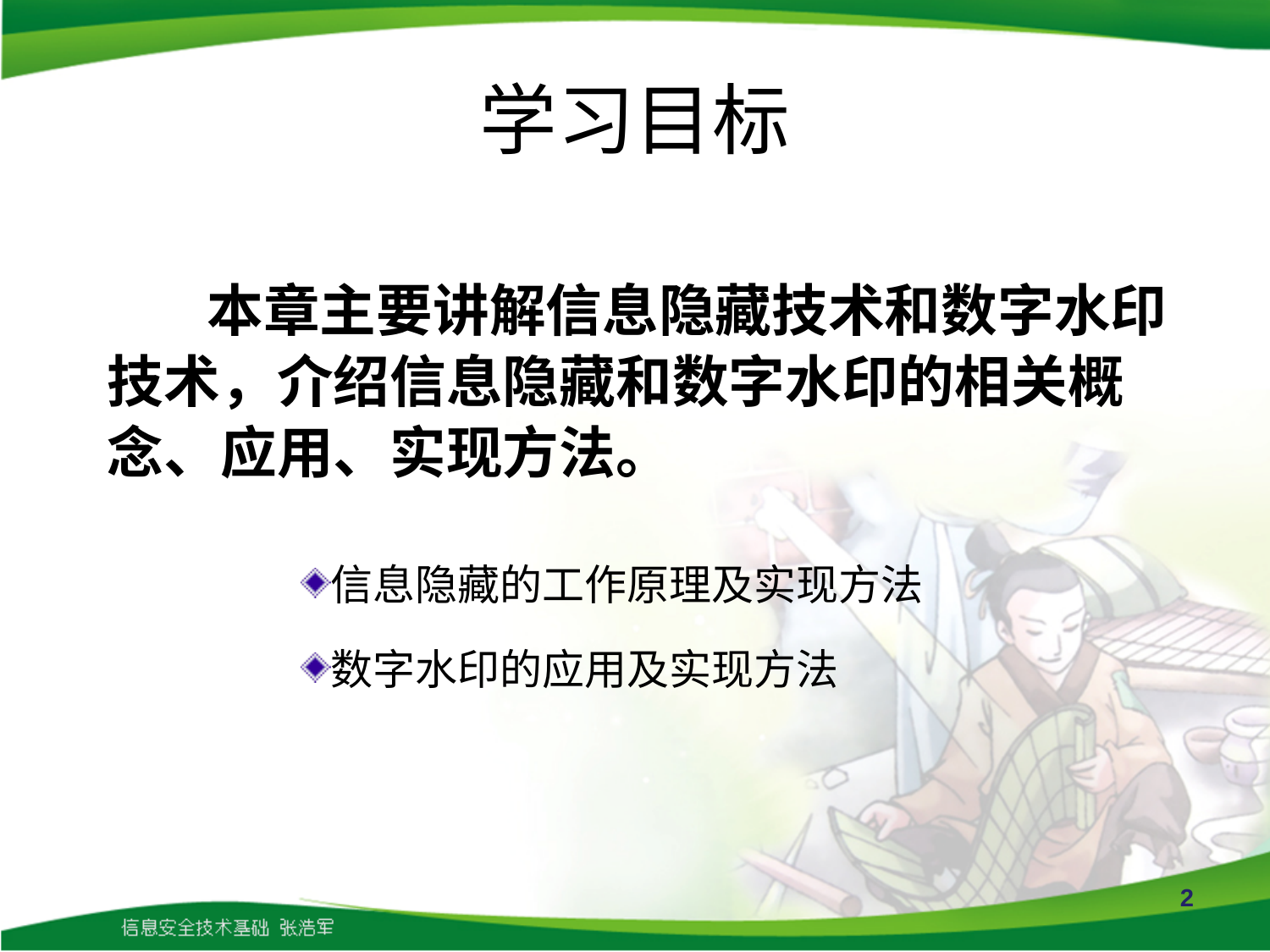

# 学习目标
本章主要讲解信息隐藏技术和数字水印技术，介绍信息隐藏和数字水印的相关概念、应用、实现方法。
信息隐藏的工作原理及实现方法
数字水印的应用及实现方法
2